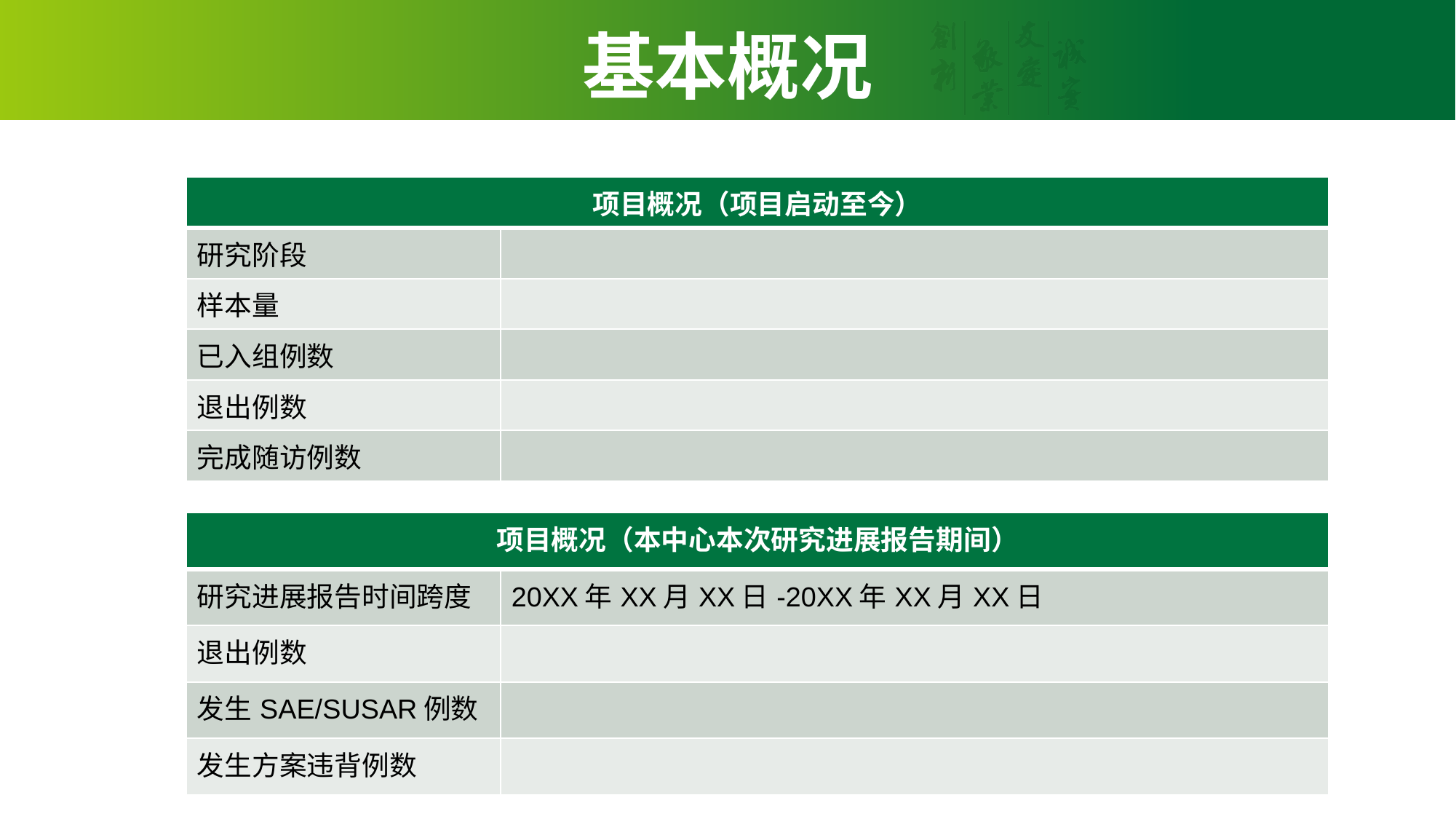

# 基本概况
| 项目概况（项目启动至今） |  |
| --- | --- |
| 研究阶段 |  |
| 样本量 |  |
| 已入组例数 |  |
| 退出例数 |  |
| 完成随访例数 |  |

| 项目概况（本中心本次研究进展报告期间） |  |
| --- | --- |
| 研究进展报告时间跨度 | 20XX年XX月XX日-20XX年XX月XX日 |
| 退出例数 |  |
| 发生SAE/SUSAR例数 |  |
| 发生方案违背例数 |  |